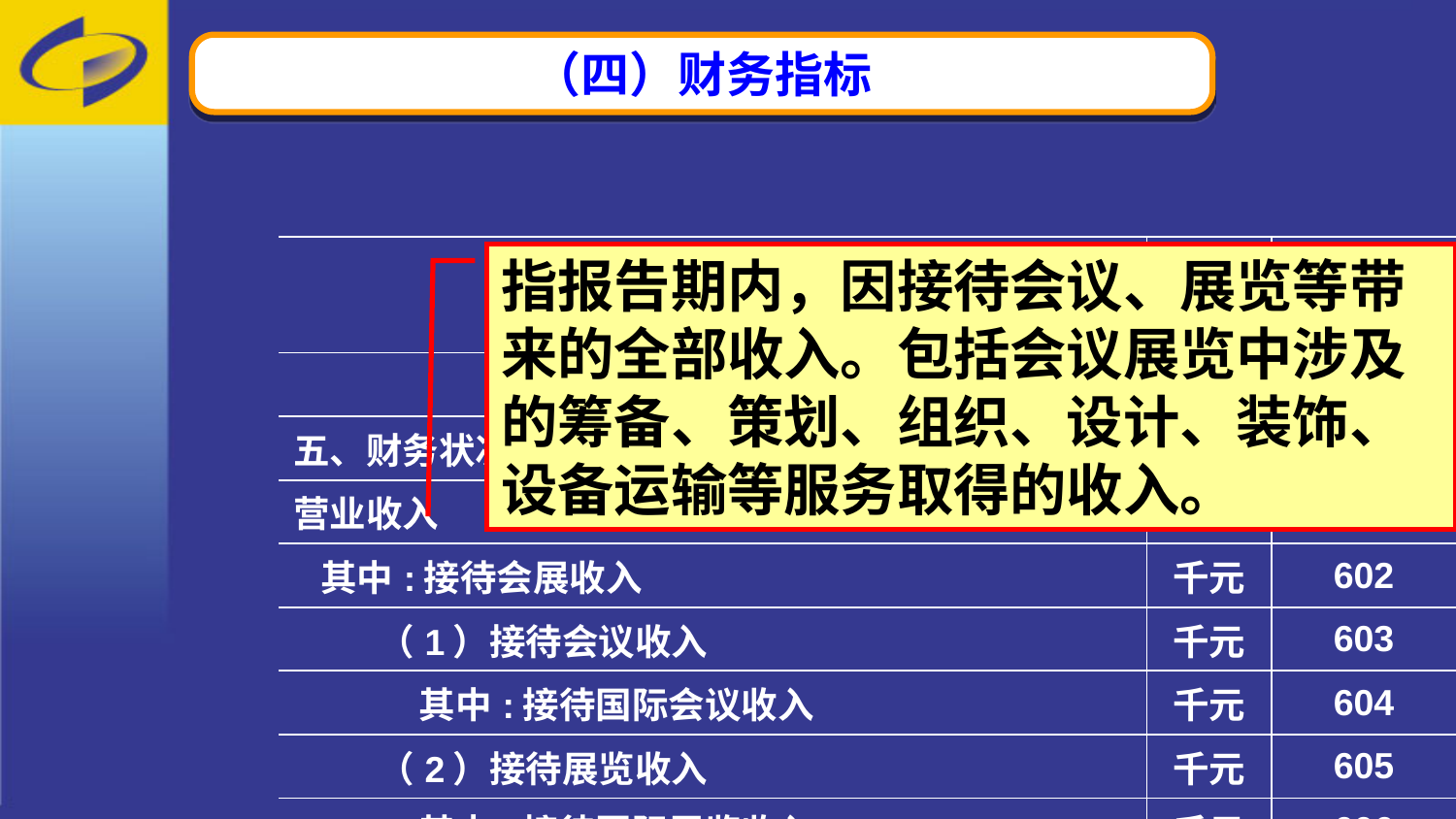

（四）财务指标
| 指 标 名 称 | 计量单位 | 代码 |
| --- | --- | --- |
| 甲 | 乙 | 丙 |
| 五、财务状况 | — | — |
| 营业收入 | 千元 | 601 |
| 其中:接待会展收入 | 千元 | 602 |
| （1）接待会议收入 | 千元 | 603 |
| 其中:接待国际会议收入 | 千元 | 604 |
| （2）接待展览收入 | 千元 | 605 |
| 其中:接待国际展览收入 | 千元 | 606 |
指报告期内，因接待会议、展览等带来的全部收入。包括会议展览中涉及的筹备、策划、组织、设计、装饰、设备运输等服务取得的收入。